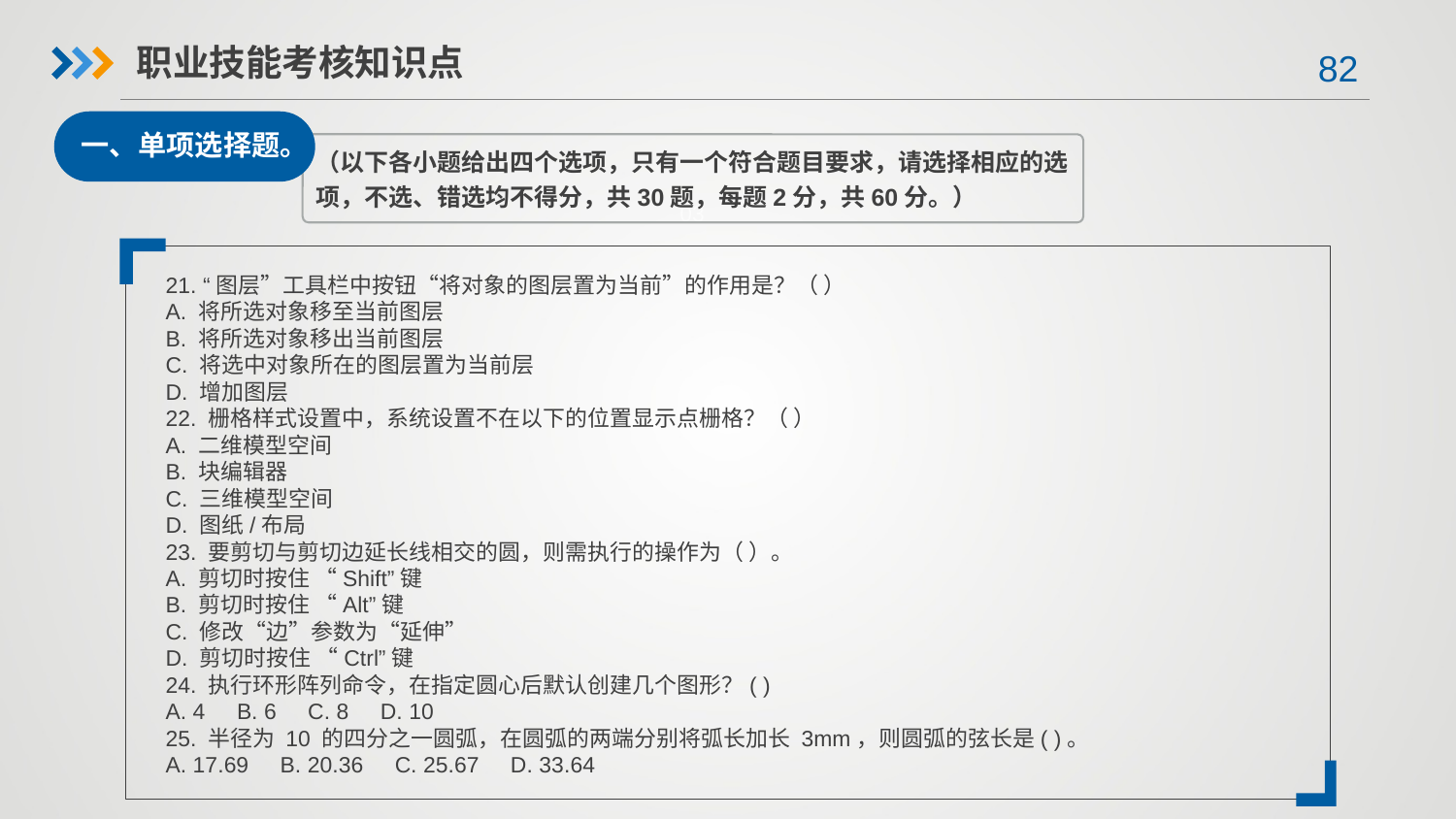

职业技能考核知识点

一、单项选择题。

（以下各小题给出四个选项，只有一个符合题目要求，请选择相应的选项，不选、错选均不得分，共30题，每题2分，共60分。）
03

21. “图层”工具栏中按钮“将对象的图层置为当前”的作用是？（ ）
A. 将所选对象移至当前图层
B. 将所选对象移出当前图层
C. 将选中对象所在的图层置为当前层
D. 增加图层
22. 栅格样式设置中，系统设置不在以下的位置显示点栅格？（ ）
A. 二维模型空间
B. 块编辑器
C. 三维模型空间
D. 图纸/布局
23. 要剪切与剪切边延长线相交的圆，则需执行的操作为（ ）。
A. 剪切时按住 “Shift”键
B. 剪切时按住 “Alt”键
C. 修改“边”参数为“延伸”
D. 剪切时按住 “Ctrl”键
24. 执行环形阵列命令，在指定圆心后默认创建几个图形？( )
A. 4     B. 6     C. 8     D. 10
25. 半径为 10 的四分之一圆弧，在圆弧的两端分别将弧长加长 3mm，则圆弧的弦长是( )。
A. 17.69     B. 20.36     C. 25.67     D. 33.64